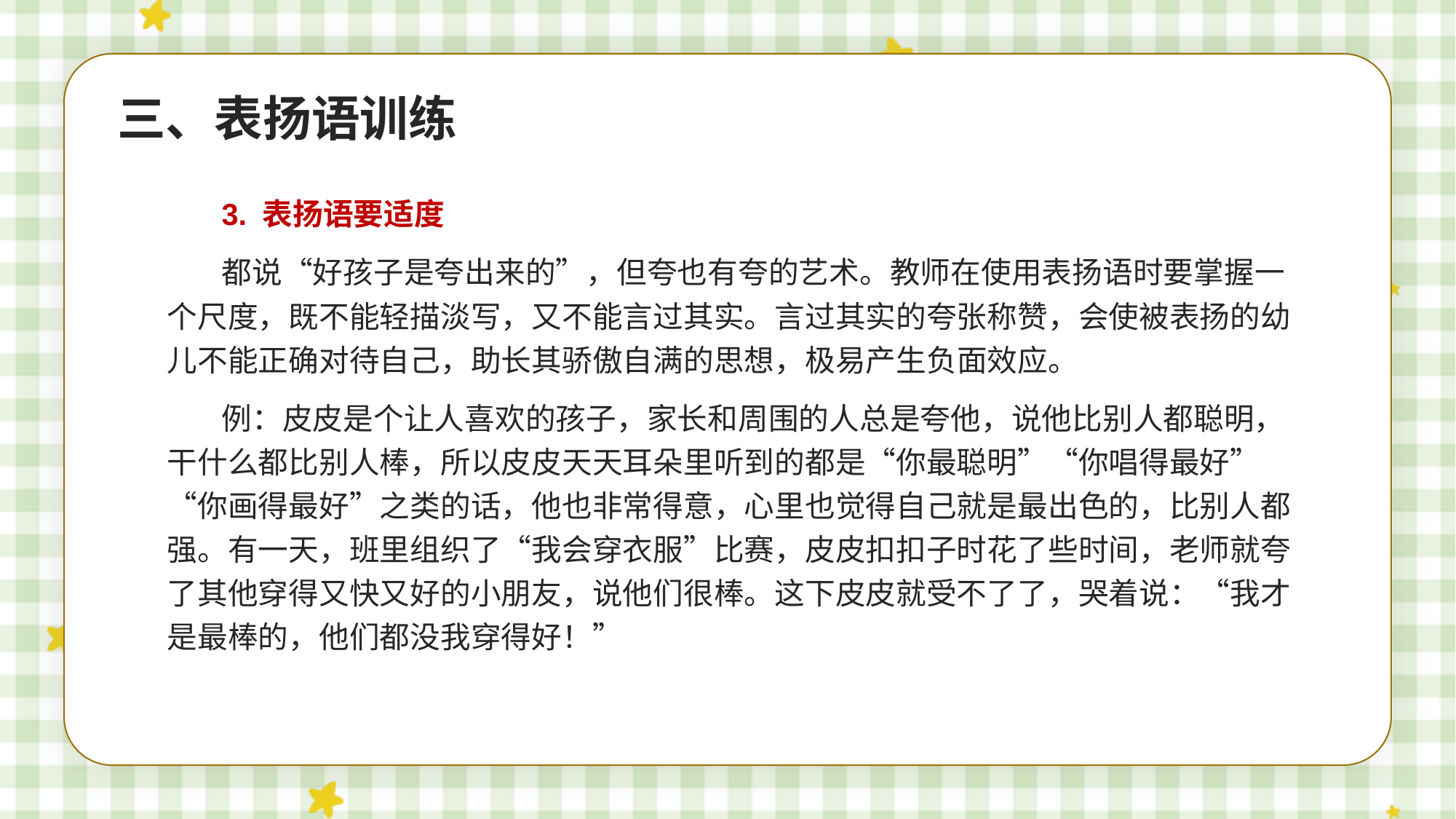

三、表扬语训练
3. 表扬语要适度
都说“好孩子是夸出来的”，但夸也有夸的艺术。教师在使用表扬语时要掌握一个尺度，既不能轻描淡写，又不能言过其实。言过其实的夸张称赞，会使被表扬的幼儿不能正确对待自己，助长其骄傲自满的思想，极易产生负面效应。
例：皮皮是个让人喜欢的孩子，家长和周围的人总是夸他，说他比别人都聪明，干什么都比别人棒，所以皮皮天天耳朵里听到的都是“你最聪明”“你唱得最好”“你画得最好”之类的话，他也非常得意，心里也觉得自己就是最出色的，比别人都强。有一天，班里组织了“我会穿衣服”比赛，皮皮扣扣子时花了些时间，老师就夸了其他穿得又快又好的小朋友，说他们很棒。这下皮皮就受不了了，哭着说：“我才是最棒的，他们都没我穿得好！”